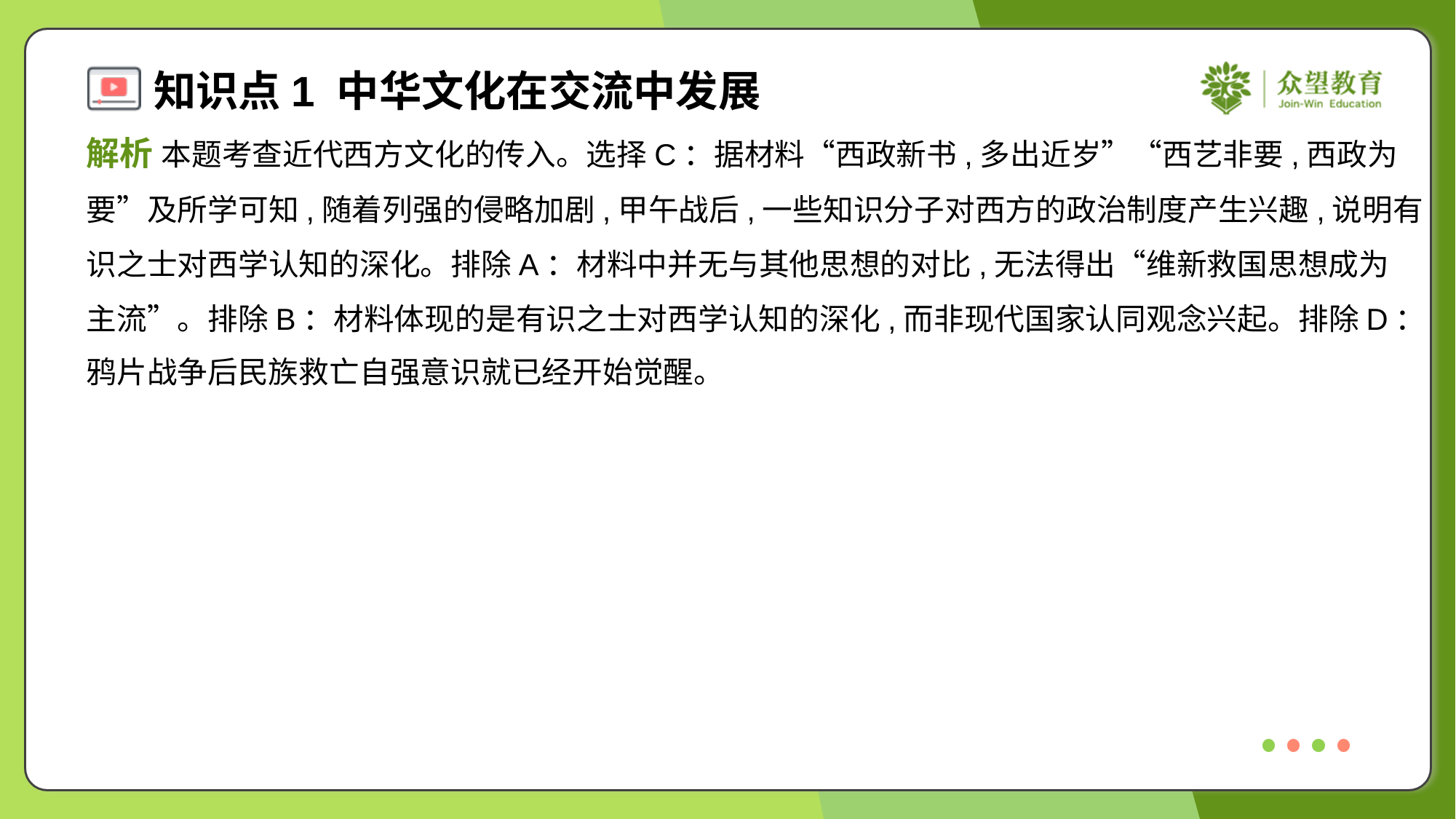

解析 本题考查近代西方文化的传入。选择C：据材料“西政新书,多出近岁”“西艺非要,西政为
要”及所学可知,随着列强的侵略加剧,甲午战后,一些知识分子对西方的政治制度产生兴趣,说明有
识之士对西学认知的深化。排除A：材料中并无与其他思想的对比,无法得出“维新救国思想成为
主流”。排除B：材料体现的是有识之士对西学认知的深化,而非现代国家认同观念兴起。排除D：
鸦片战争后民族救亡自强意识就已经开始觉醒。